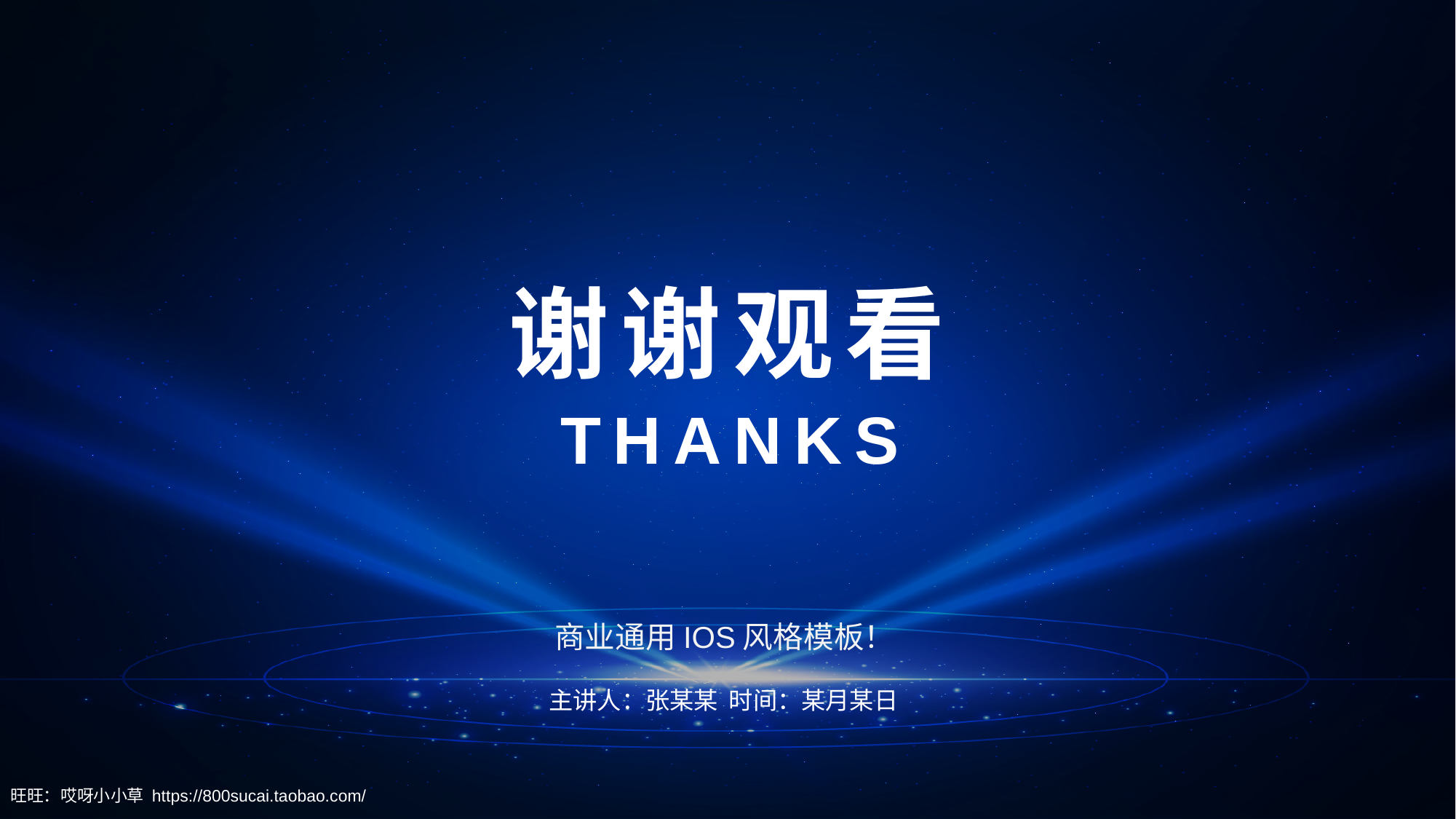

谢谢观看
THANKS
商业通用IOS风格模板！
主讲人：张某某  时间：某月某日
旺旺：哎呀小小草 https://800sucai.taobao.com/